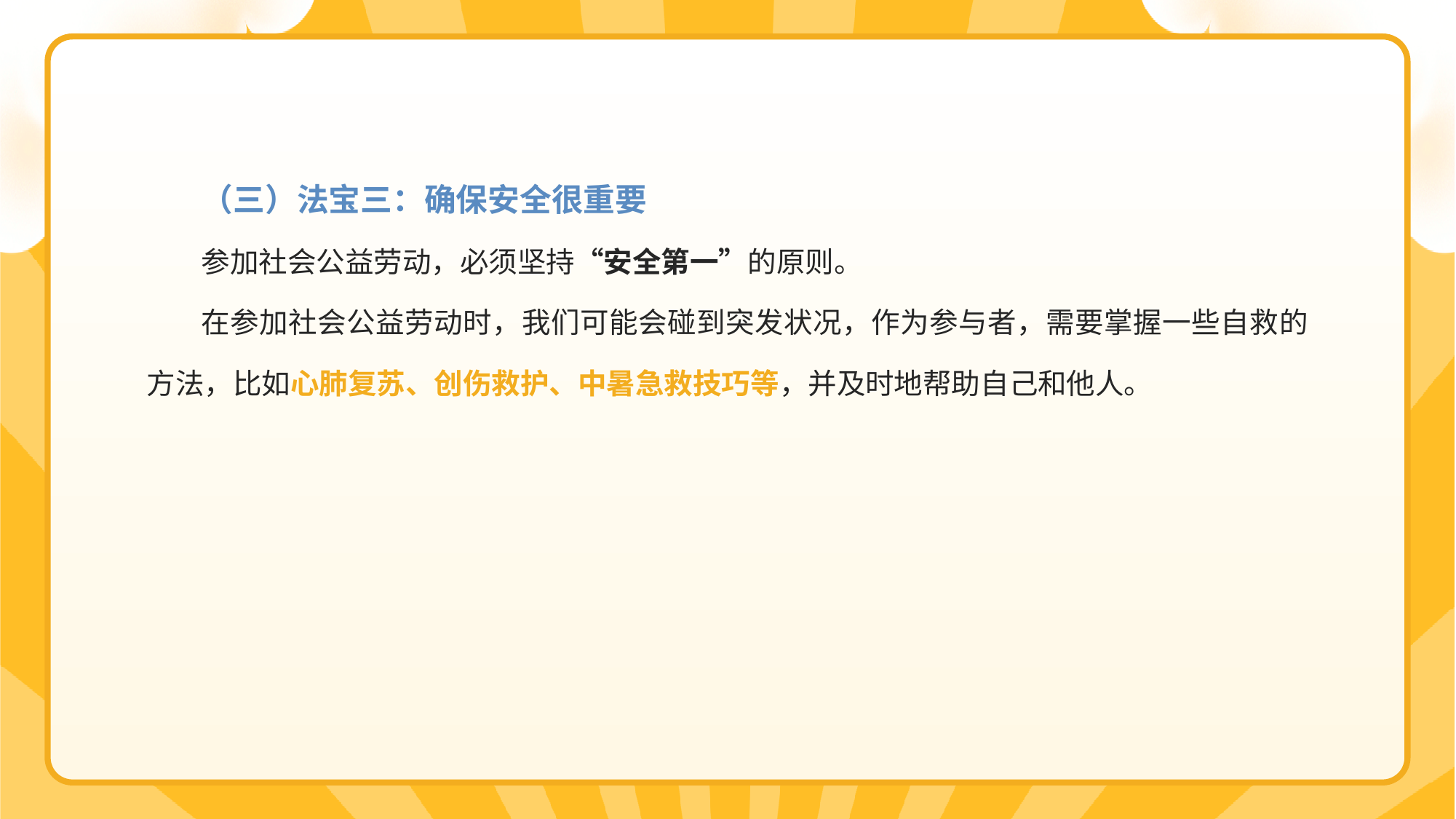

（三）法宝三：确保安全很重要
参加社会公益劳动，必须坚持“安全第一”的原则。
在参加社会公益劳动时，我们可能会碰到突发状况，作为参与者，需要掌握一些自救的方法，比如心肺复苏、创伤救护、中暑急救技巧等，并及时地帮助自己和他人。